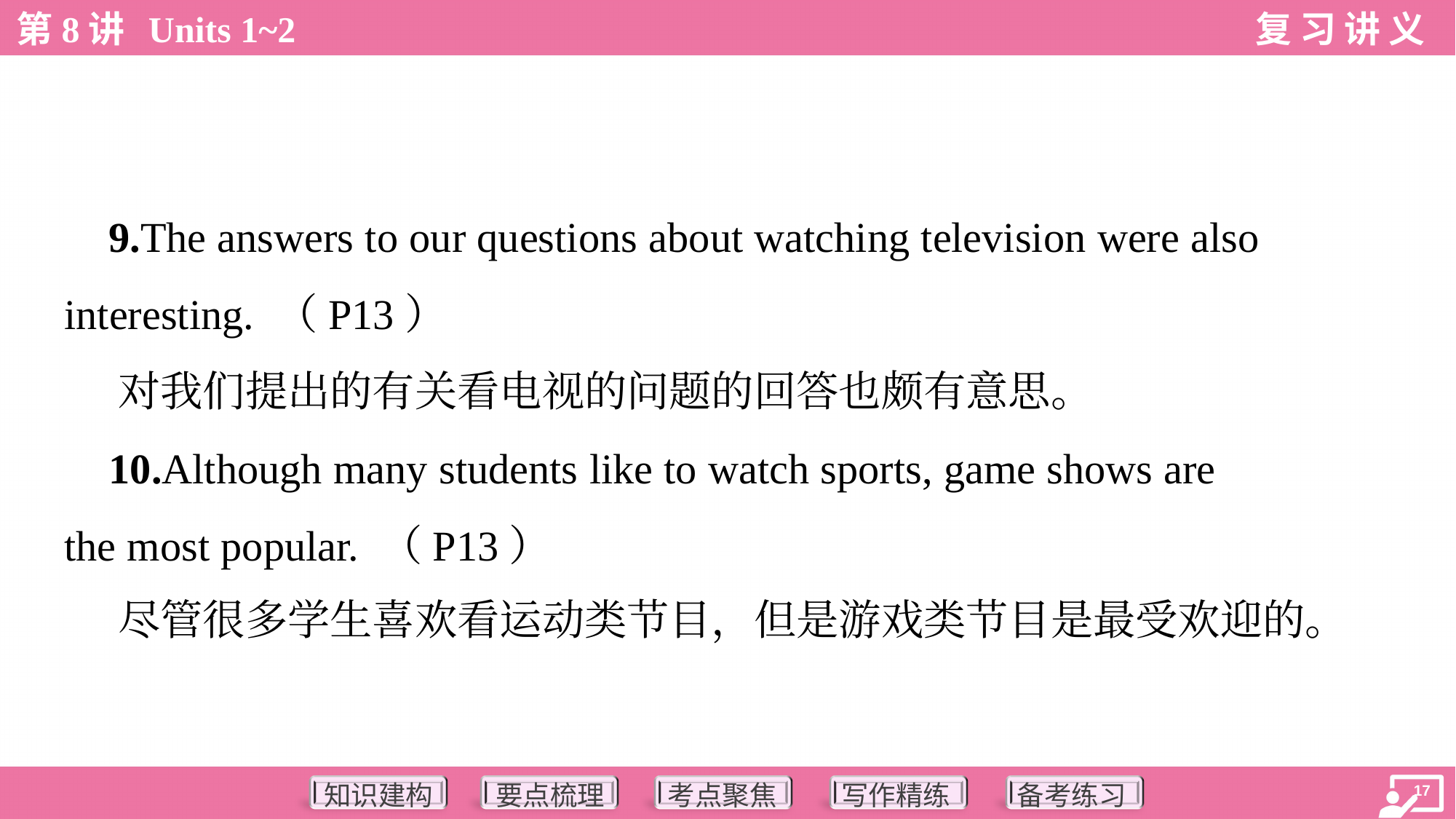

9.The answers to our questions about watching television were also
interesting. （P13）
    对我们提出的有关看电视的问题的回答也颇有意思。
    10.Although many students like to watch sports, game shows are
the most popular. （P13）
    尽管很多学生喜欢看运动类节目，但是游戏类节目是最受欢迎的。